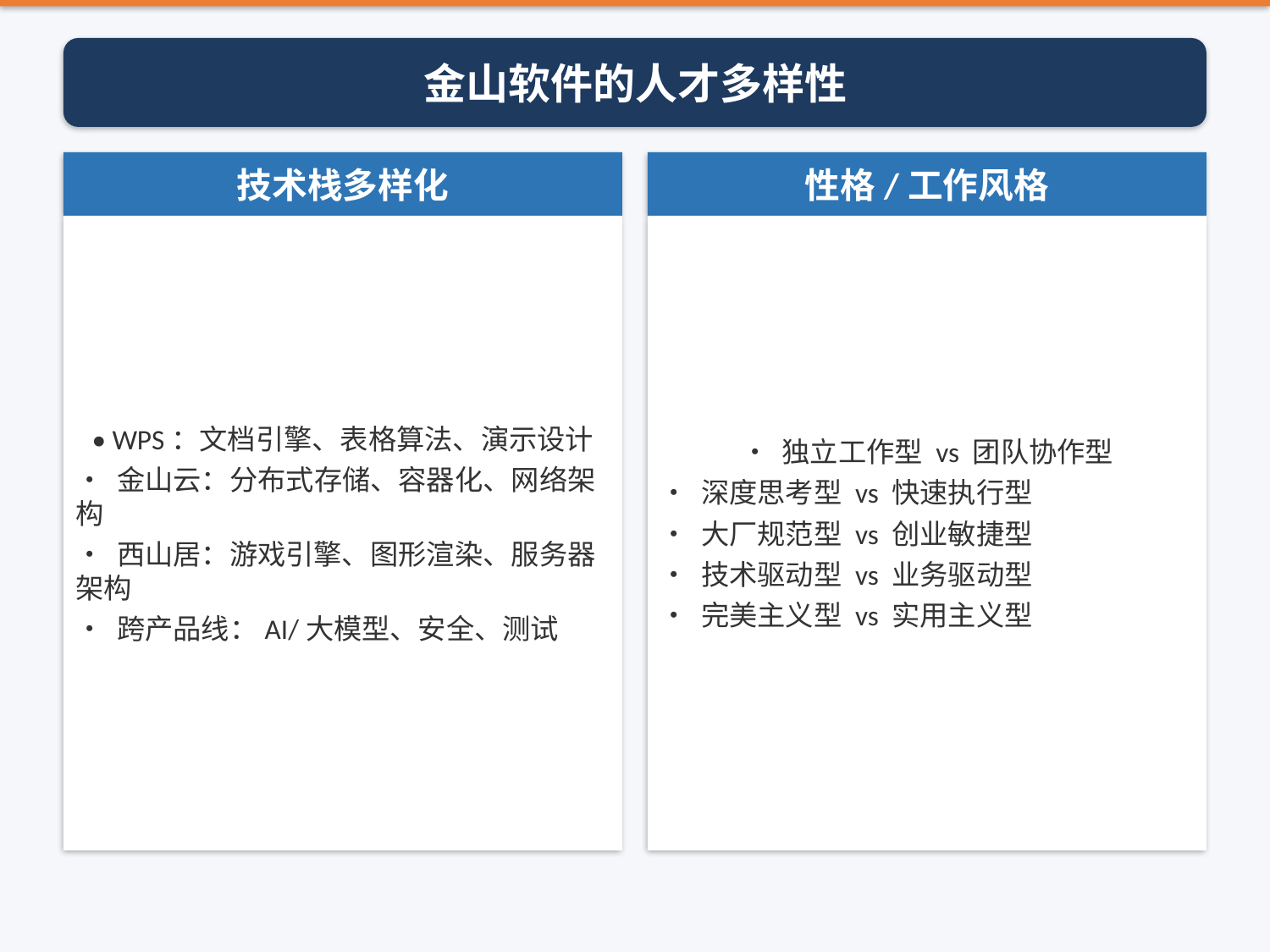

金山软件的人才多样性
技术栈多样化
性格/工作风格
• WPS：文档引擎、表格算法、演示设计
• 金山云：分布式存储、容器化、网络架构
• 西山居：游戏引擎、图形渲染、服务器架构
• 跨产品线：AI/大模型、安全、测试
• 独立工作型 vs 团队协作型
• 深度思考型 vs 快速执行型
• 大厂规范型 vs 创业敏捷型
• 技术驱动型 vs 业务驱动型
• 完美主义型 vs 实用主义型